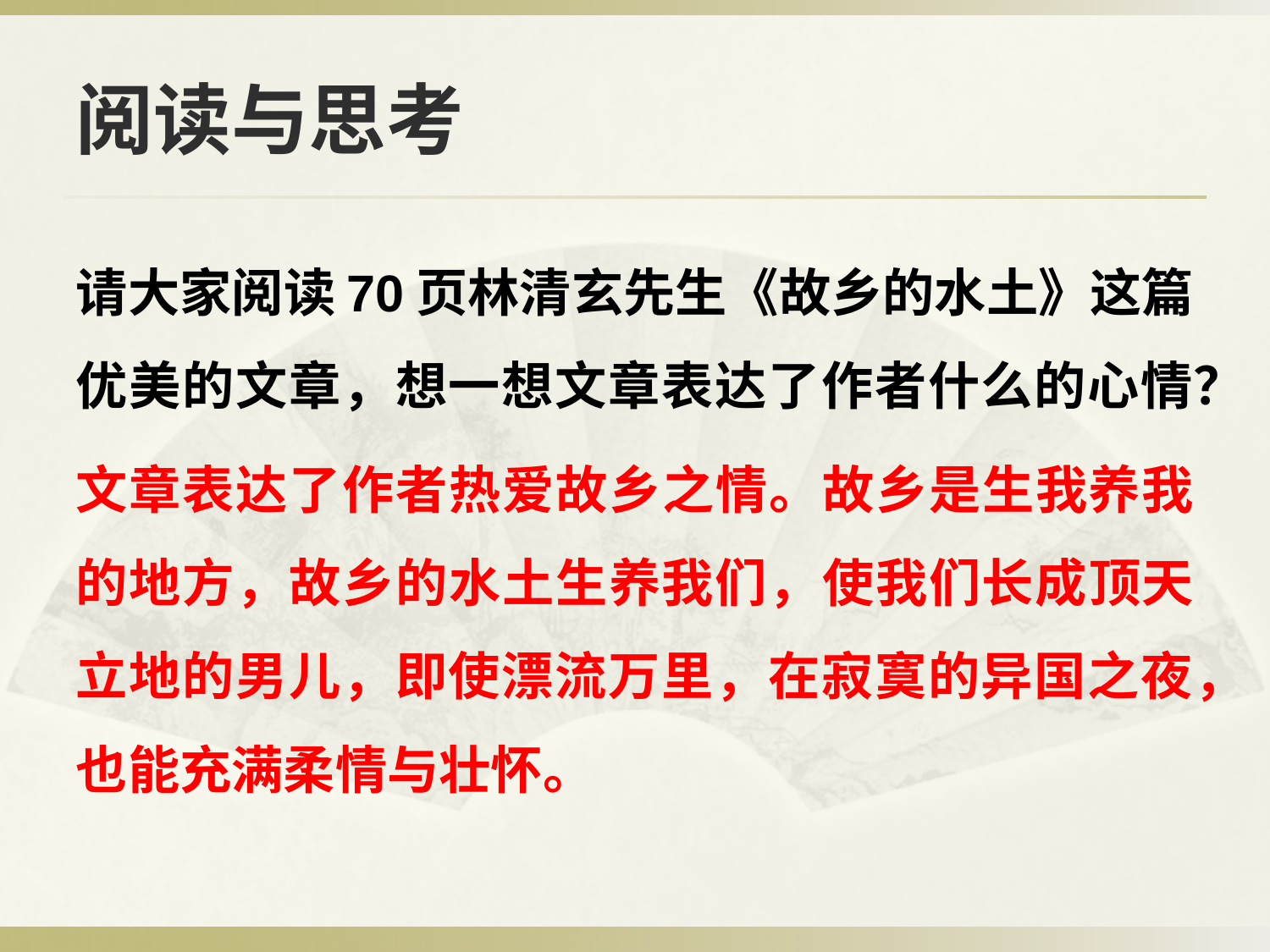

# 阅读与思考
请大家阅读70页林清玄先生《故乡的水土》这篇优美的文章，想一想文章表达了作者什么的心情？
文章表达了作者热爱故乡之情。故乡是生我养我的地方，故乡的水土生养我们，使我们长成顶天立地的男儿，即使漂流万里，在寂寞的异国之夜，也能充满柔情与壮怀。